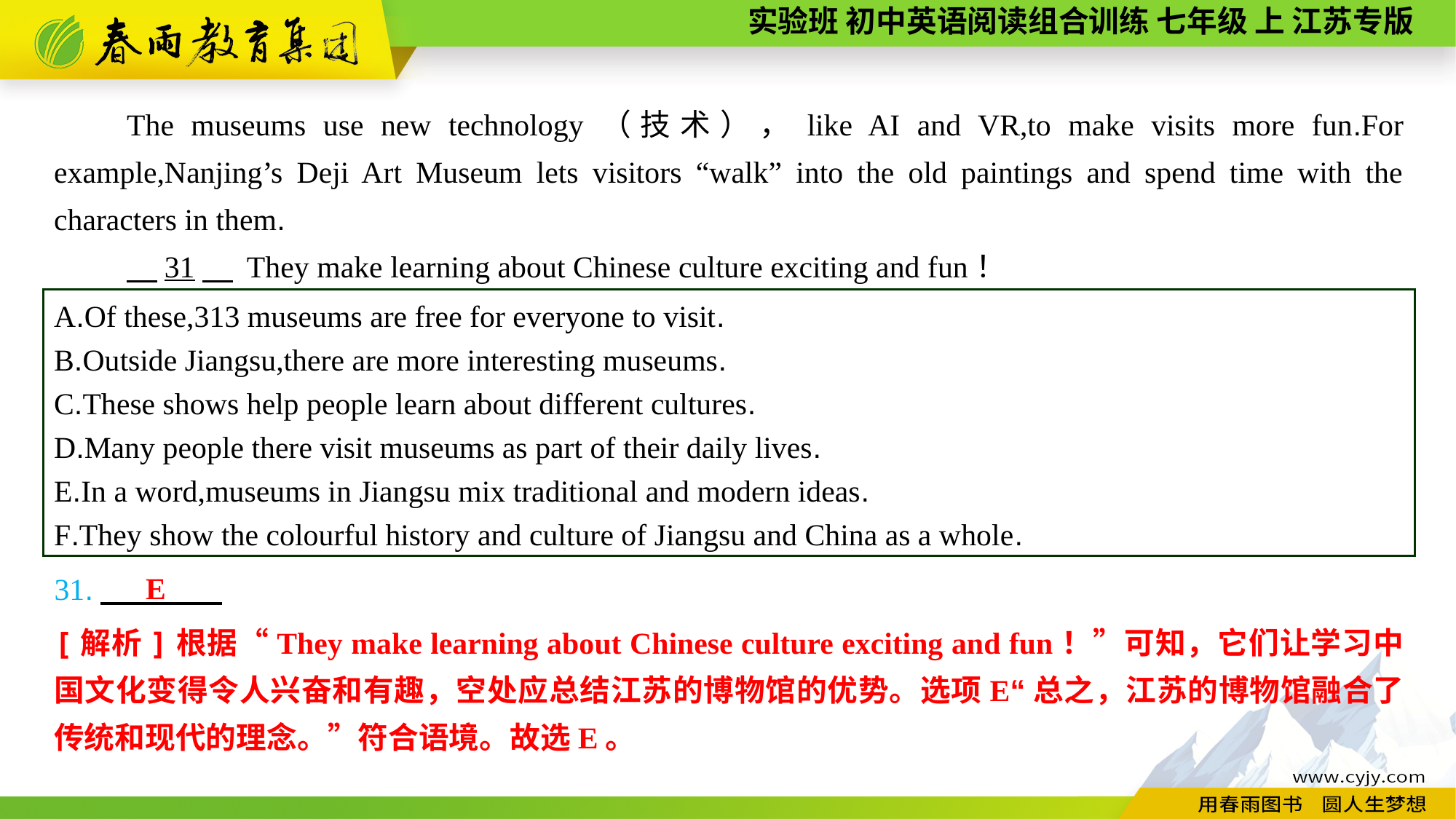

The museums use new technology（技术），like AI and VR,to make visits more fun.For example,Nanjing’s Deji Art Museum lets visitors “walk” into the old paintings and spend time with the characters in them.
　31　 They make learning about Chinese culture exciting and fun！
A.Of these,313 museums are free for everyone to visit.
B.Outside Jiangsu,there are more interesting museums.
C.These shows help people learn about different cultures.
D.Many people there visit museums as part of their daily lives.
E.In a word,museums in Jiangsu mix traditional and modern ideas.
F.They show the colourful history and culture of Jiangsu and China as a whole.

E
31.
[解析]根据“They make learning about Chinese culture exciting and fun！”可知，它们让学习中国文化变得令人兴奋和有趣，空处应总结江苏的博物馆的优势。选项E“总之，江苏的博物馆融合了传统和现代的理念。”符合语境。故选E。